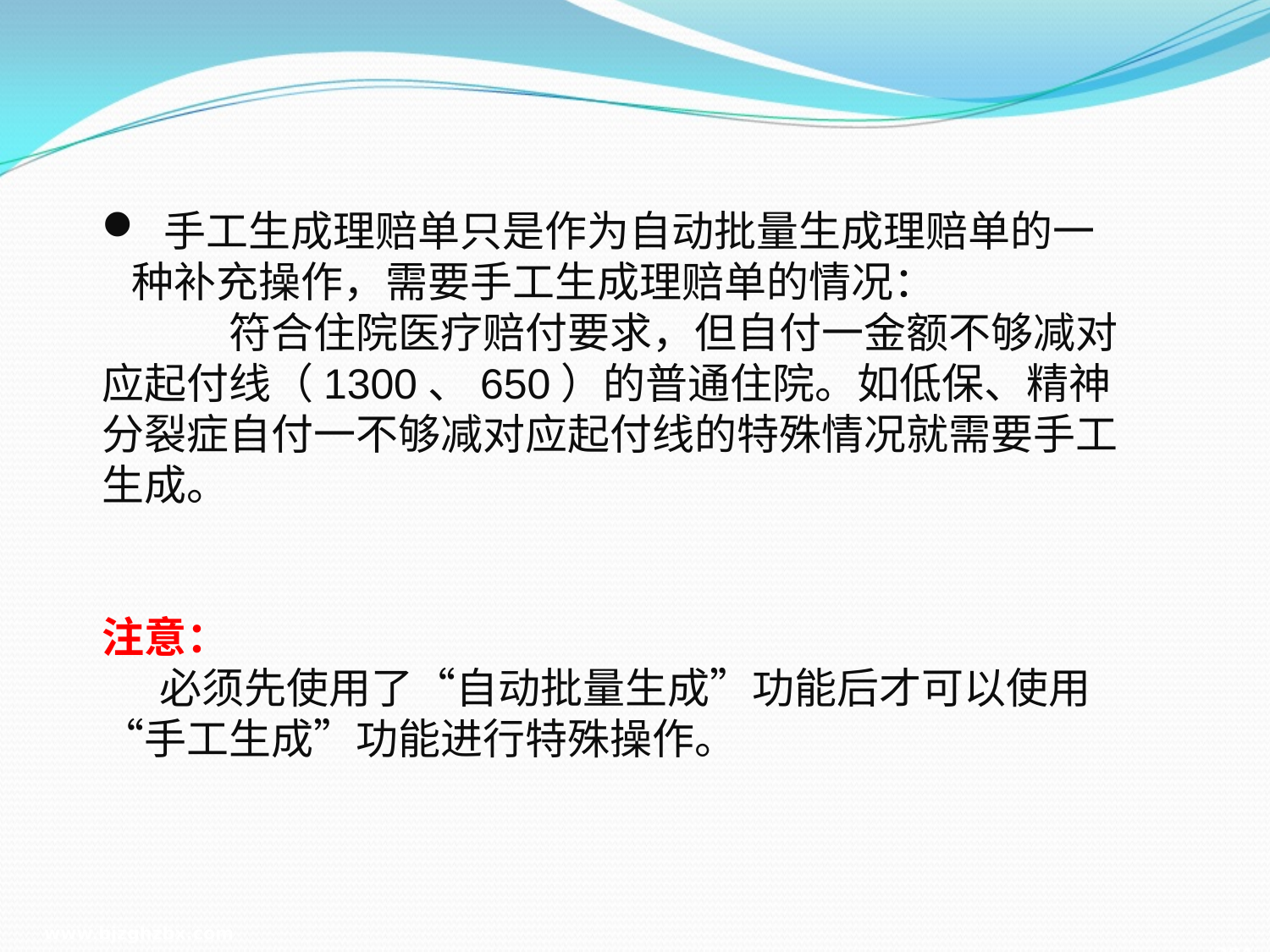

手工生成理赔单只是作为自动批量生成理赔单的一种补充操作，需要手工生成理赔单的情况：
	符合住院医疗赔付要求，但自付一金额不够减对应起付线（1300、650）的普通住院。如低保、精神分裂症自付一不够减对应起付线的特殊情况就需要手工生成。

注意：
     必须先使用了“自动批量生成”功能后才可以使用“手工生成”功能进行特殊操作。

www.bjzghzbx.com                                                                                                                                                                      204